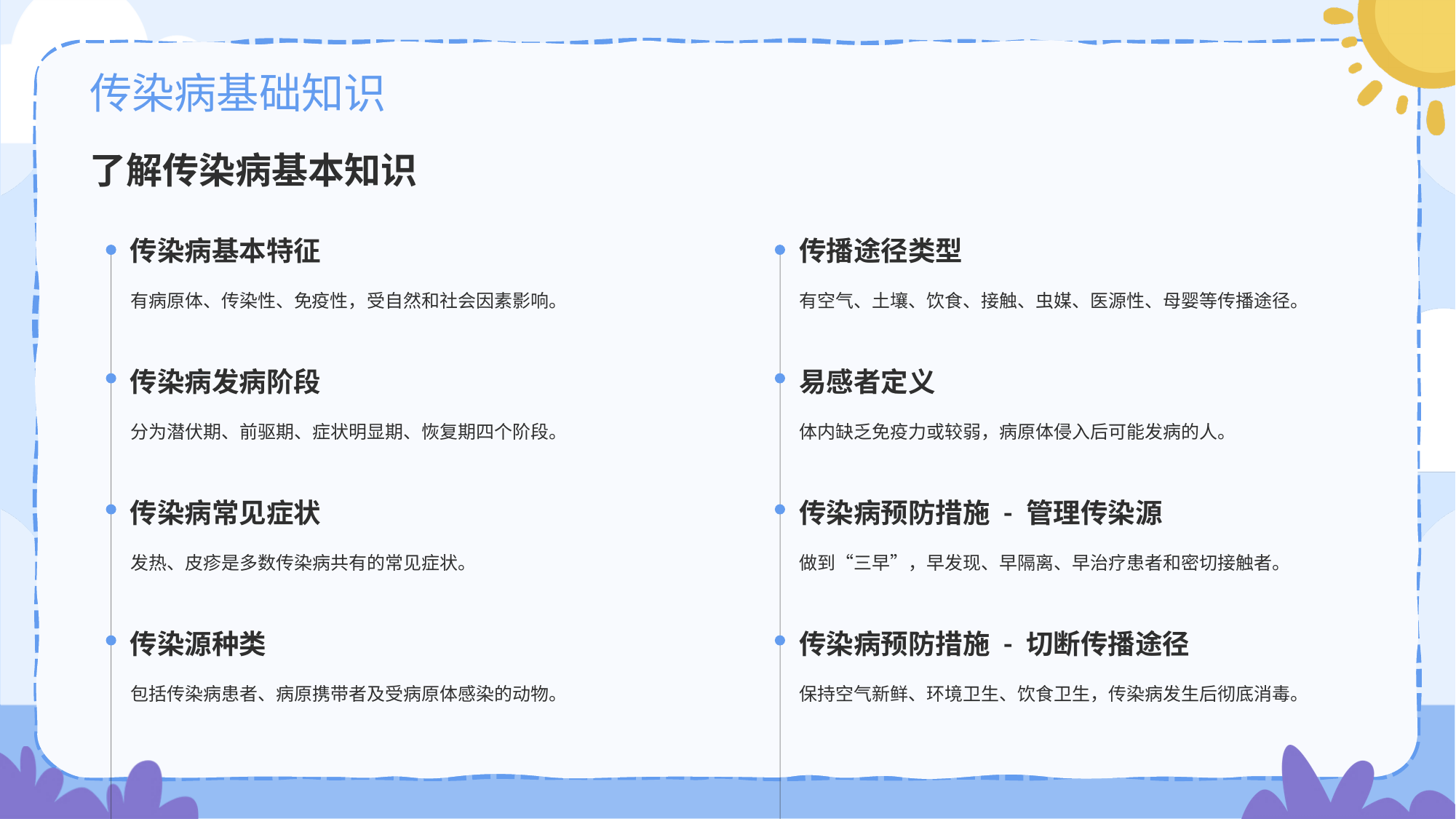

# 传染病基础知识
了解传染病基本知识
传染病基本特征
有病原体、传染性、免疫性，受自然和社会因素影响。
传播途径类型
有空气、土壤、饮食、接触、虫媒、医源性、母婴等传播途径。

传染病发病阶段
分为潜伏期、前驱期、症状明显期、恢复期四个阶段。

易感者定义
体内缺乏免疫力或较弱，病原体侵入后可能发病的人。

传染病常见症状
发热、皮疹是多数传染病共有的常见症状。

传染病预防措施 - 管理传染源
做到“三早”，早发现、早隔离、早治疗患者和密切接触者。

传染源种类
包括传染病患者、病原携带者及受病原体感染的动物。

传染病预防措施 - 切断传播途径
保持空气新鲜、环境卫生、饮食卫生，传染病发生后彻底消毒。